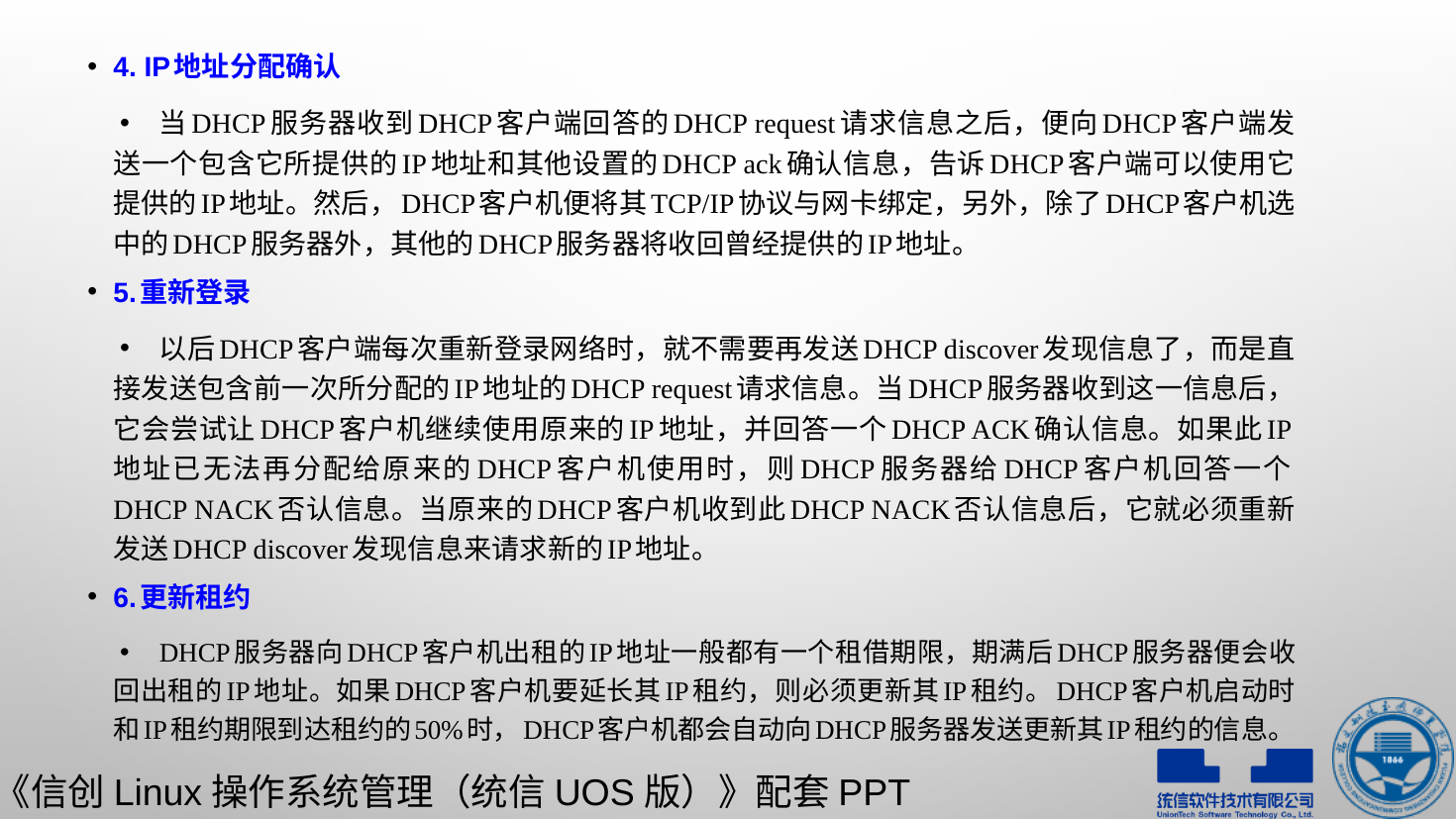

4. IP地址分配确认
当DHCP服务器收到DHCP客户端回答的DHCP request请求信息之后，便向DHCP客户端发送一个包含它所提供的IP地址和其他设置的DHCP ack确认信息，告诉DHCP客户端可以使用它提供的IP地址。然后，DHCP客户机便将其TCP/IP协议与网卡绑定，另外，除了DHCP客户机选中的DHCP服务器外，其他的DHCP服务器将收回曾经提供的IP地址。
5.重新登录
以后DHCP客户端每次重新登录网络时，就不需要再发送DHCP discover发现信息了，而是直接发送包含前一次所分配的IP地址的DHCP request请求信息。当DHCP服务器收到这一信息后，它会尝试让DHCP客户机继续使用原来的IP地址，并回答一个DHCP ACK确认信息。如果此IP地址已无法再分配给原来的DHCP客户机使用时，则DHCP服务器给DHCP客户机回答一个DHCP NACK否认信息。当原来的DHCP客户机收到此DHCP NACK否认信息后，它就必须重新发送DHCP discover发现信息来请求新的IP地址。
6.更新租约
DHCP服务器向DHCP客户机出租的IP地址一般都有一个租借期限，期满后DHCP服务器便会收回出租的IP地址。如果DHCP客户机要延长其IP租约，则必须更新其IP租约。DHCP客户机启动时和IP租约期限到达租约的50%时，DHCP客户机都会自动向DHCP服务器发送更新其IP租约的信息。